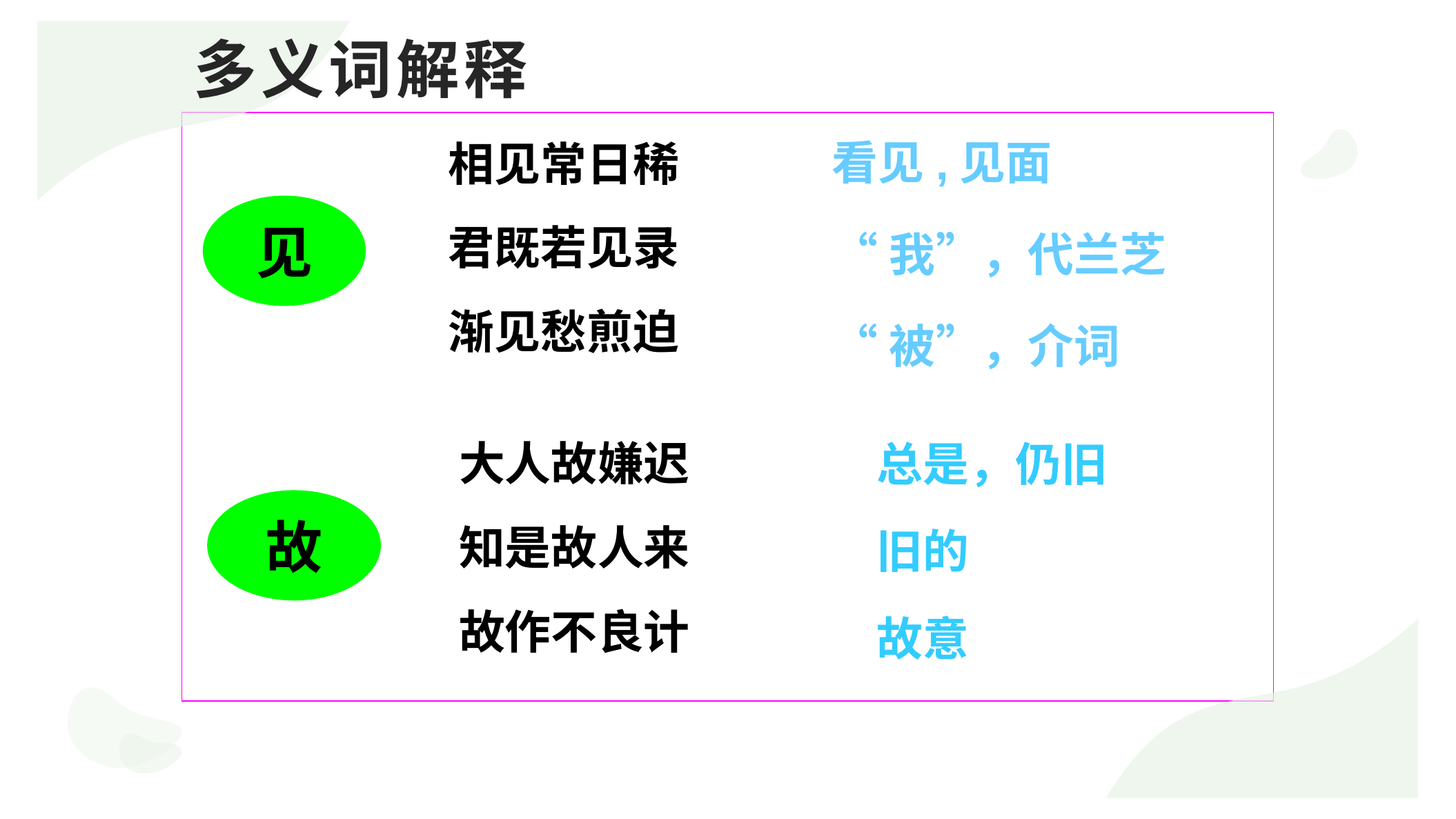

多义词解释

相见常日稀
君既若见录
渐见愁煎迫
看见,见面

见
“我”，代兰芝
“被”，介词
大人故嫌迟
知是故人来
故作不良计
总是，仍旧
故
旧的

故意